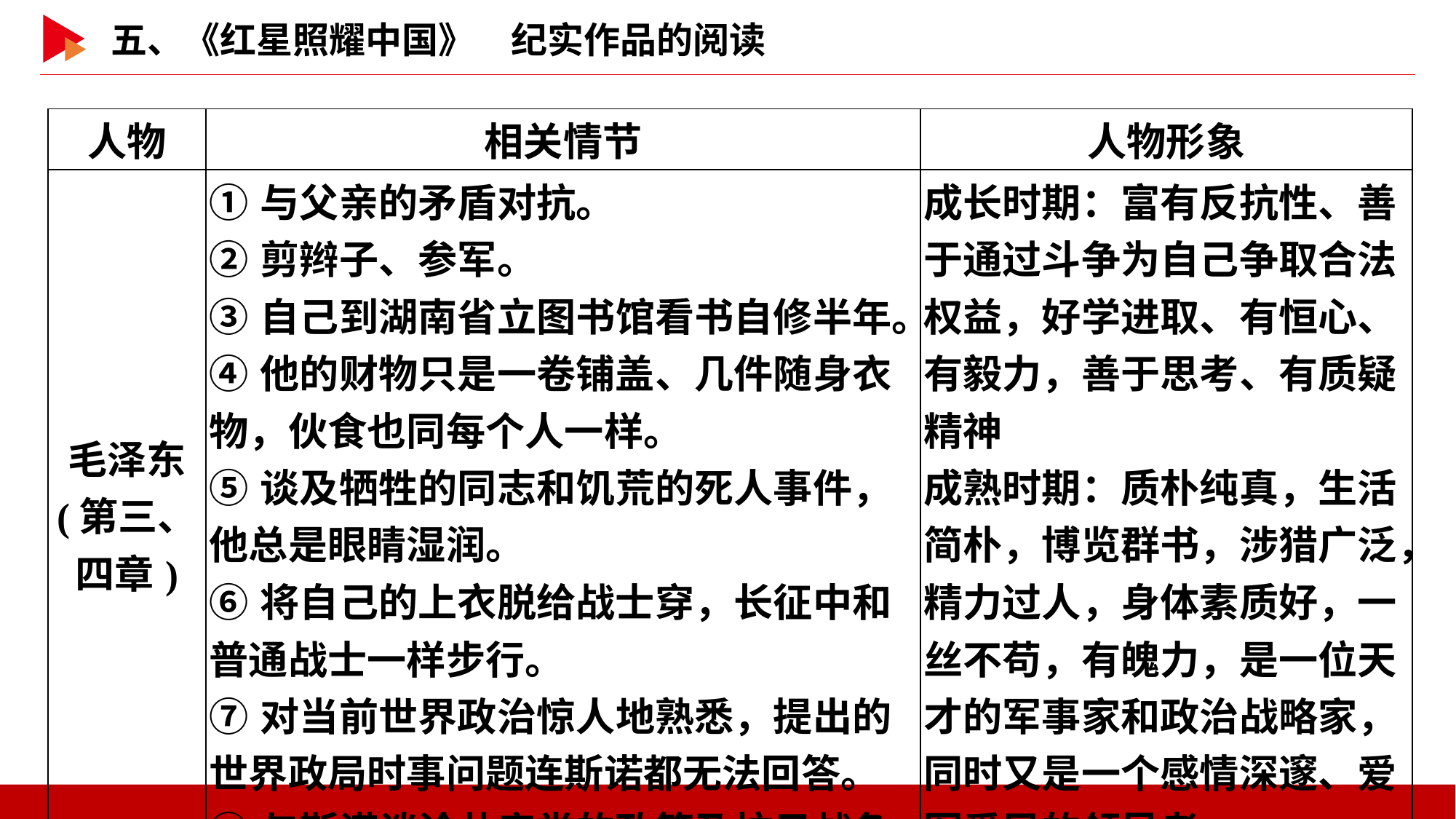

| 人物 | 相关情节 | 人物形象 |
| --- | --- | --- |
| 毛泽东 (第三、 四章) | ①与父亲的矛盾对抗。 ②剪辫子、参军。 ③自己到湖南省立图书馆看书自修半年。 ④他的财物只是一卷铺盖、几件随身衣物，伙食也同每个人一样。 ⑤谈及牺牲的同志和饥荒的死人事件，他总是眼睛湿润。 ⑥将自己的上衣脱给战士穿，长征中和普通战士一样步行。 ⑦对当前世界政治惊人地熟悉，提出的世界政局时事问题连斯诺都无法回答。 ⑧与斯诺谈论共产党的政策及抗日战争。 | 成长时期：富有反抗性、善于通过斗争为自己争取合法权益，好学进取、有恒心、有毅力，善于思考、有质疑精神 成熟时期：质朴纯真，生活简朴，博览群书，涉猎广泛，精力过人，身体素质好，一丝不苟，有魄力，是一位天才的军事家和政治战略家，同时又是一个感情深邃、爱军爱民的领导者 |